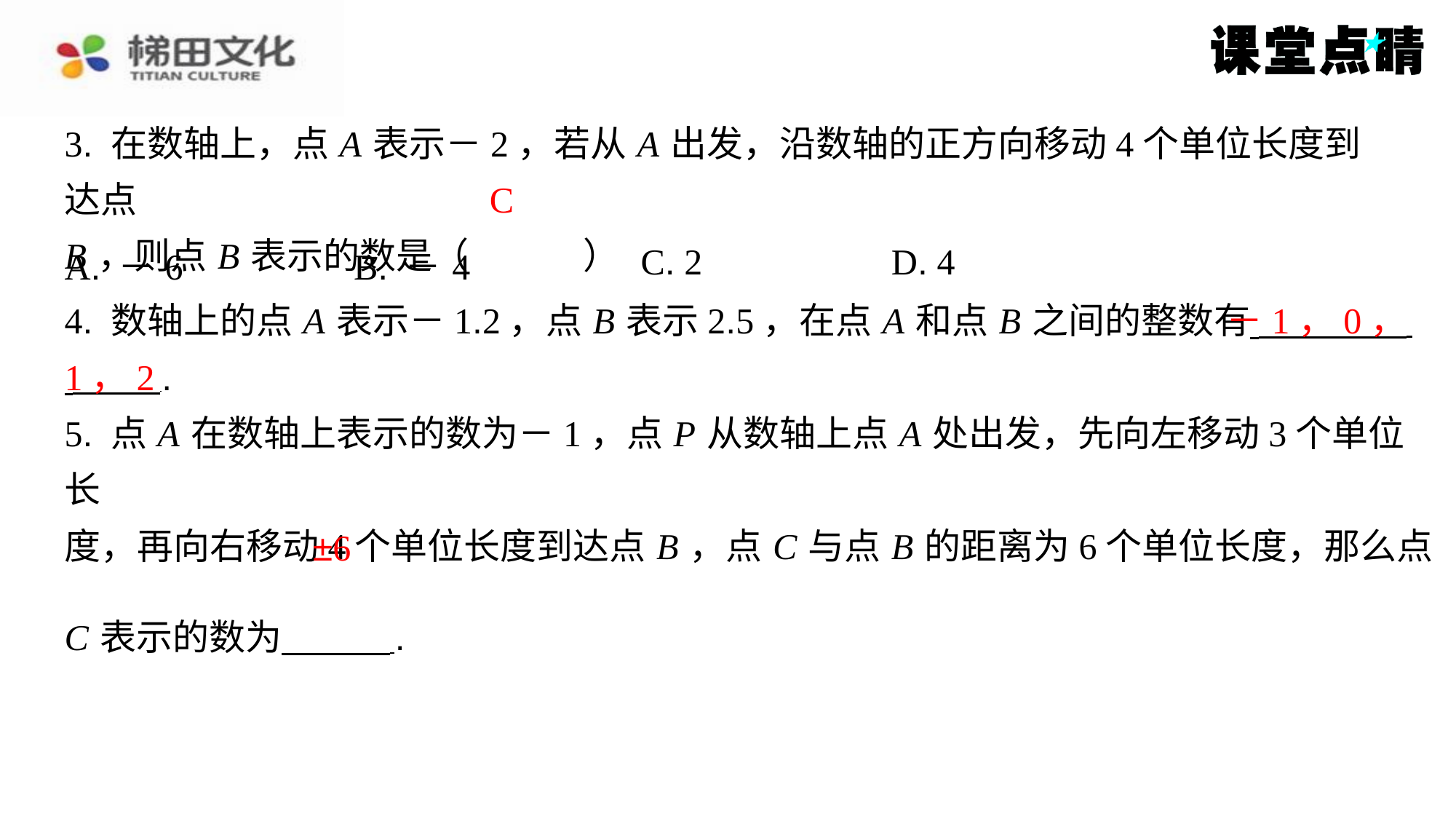

3. 在数轴上，点 A 表示－2，若从 A 出发，沿数轴的正方向移动4个单位长度到达点
B ，则点 B 表示的数是（　C　）
C
| A. －6 | B. －4 | C. 2 | D. 4 |
| --- | --- | --- | --- |
－1，0，
4. 数轴上的点 A 表示－1.2，点 B 表示2.5，在点 A 和点 B 之间的整数有                        ⁠
               ⁠.
5. 点 A 在数轴上表示的数为－1，点 P 从数轴上点 A 处出发，先向左移动3个单位长
度，再向右移动4个单位长度到达点 B ，点 C 与点 B 的距离为6个单位长度，那么点
C 表示的数为                 ⁠.
1，2
±6